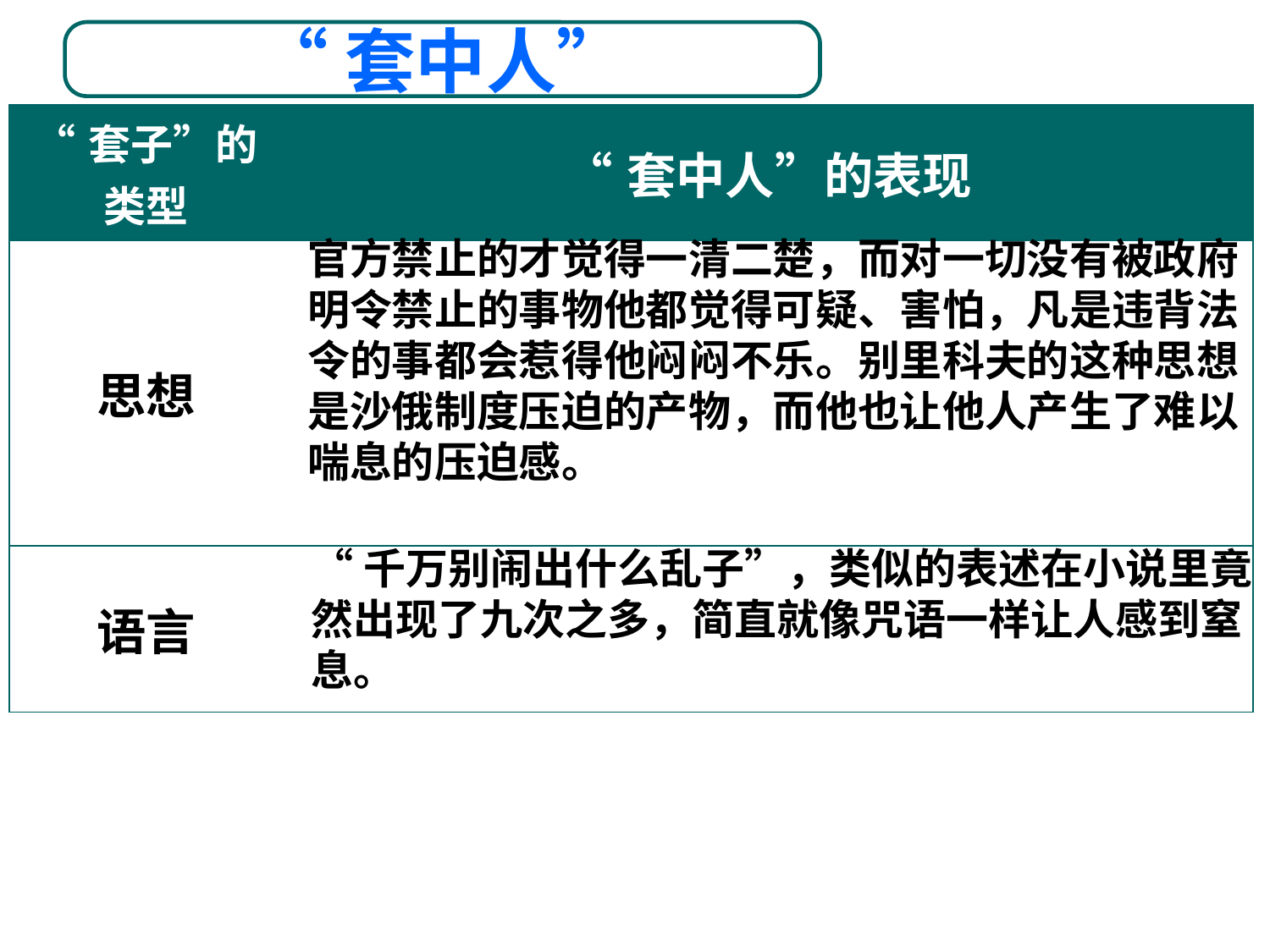

“套中人”
| “套子”的类型 | “套中人”的表现 |
| --- | --- |
| 思想 |  |
| 语言 |  |
官方禁止的才觉得一清二楚，而对一切没有被政府明令禁止的事物他都觉得可疑、害怕，凡是违背法令的事都会惹得他闷闷不乐。别里科夫的这种思想是沙俄制度压迫的产物，而他也让他人产生了难以喘息的压迫感。
“千万别闹出什么乱子”，类似的表述在小说里竟然出现了九次之多，简直就像咒语一样让人感到窒息。